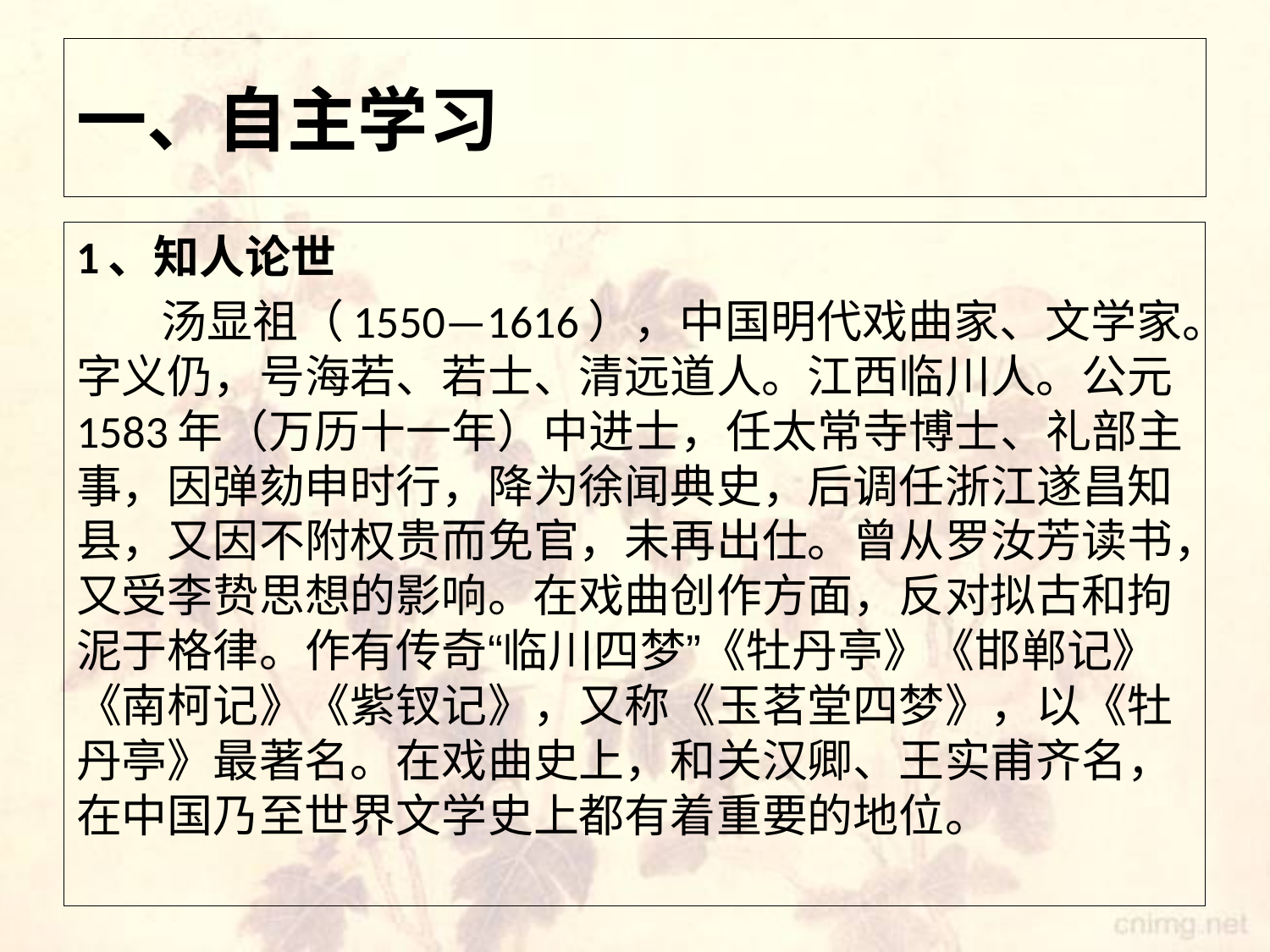

# 一、自主学习
1、知人论世
      汤显祖（1550—1616），中国明代戏曲家、文学家。字义仍，号海若、若士、清远道人。江西临川人。公元1583年（万历十一年）中进士，任太常寺博士、礼部主事，因弹劾申时行，降为徐闻典史，后调任浙江遂昌知县，又因不附权贵而免官，未再出仕。曾从罗汝芳读书，又受李贽思想的影响。在戏曲创作方面，反对拟古和拘泥于格律。作有传奇“临川四梦”《牡丹亭》《邯郸记》《南柯记》《紫钗记》，又称《玉茗堂四梦》，以《牡丹亭》最著名。在戏曲史上，和关汉卿、王实甫齐名，在中国乃至世界文学史上都有着重要的地位。